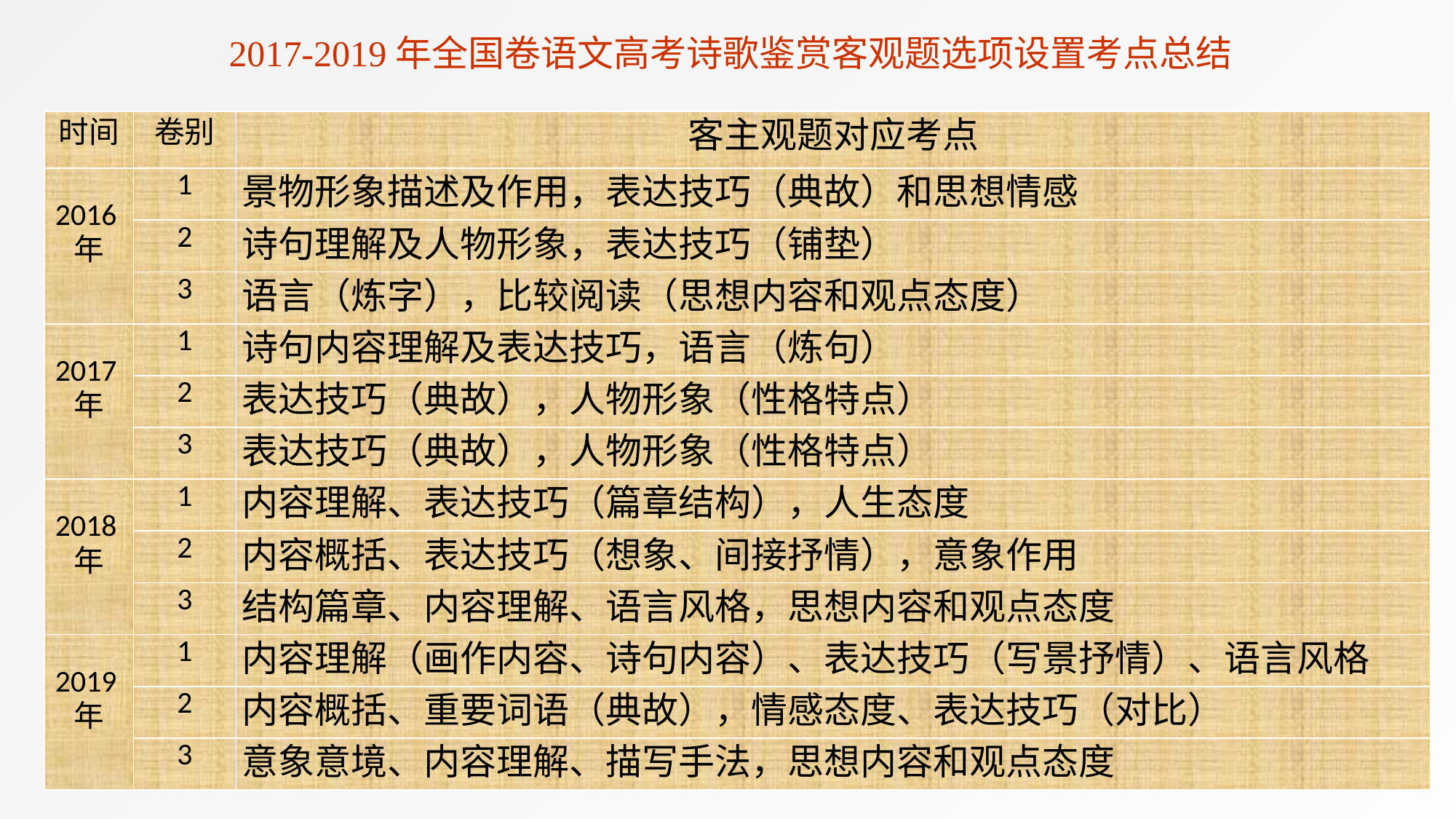

2017-2019年全国卷语文高考诗歌鉴赏客观题选项设置考点总结
| 时间 | 卷别 | 客主观题对应考点 |
| --- | --- | --- |
| 2016年 | 1 | 景物形象描述及作用，表达技巧（典故）和思想情感 |
|  | 2 | 诗句理解及人物形象，表达技巧（铺垫） |
|  | 3 | 语言（炼字），比较阅读（思想内容和观点态度） |
| 2017年 | 1 | 诗句内容理解及表达技巧，语言（炼句） |
|  | 2 | 表达技巧（典故），人物形象（性格特点） |
|  | 3 | 表达技巧（典故），人物形象（性格特点） |
| 2018年 | 1 | 内容理解、表达技巧（篇章结构），人生态度 |
|  | 2 | 内容概括、表达技巧（想象、间接抒情），意象作用 |
|  | 3 | 结构篇章、内容理解、语言风格，思想内容和观点态度 |
| 2019年 | 1 | 内容理解（画作内容、诗句内容）、表达技巧（写景抒情）、语言风格 |
|  | 2 | 内容概括、重要词语（典故），情感态度、表达技巧（对比） |
|  | 3 | 意象意境、内容理解、描写手法，思想内容和观点态度 |